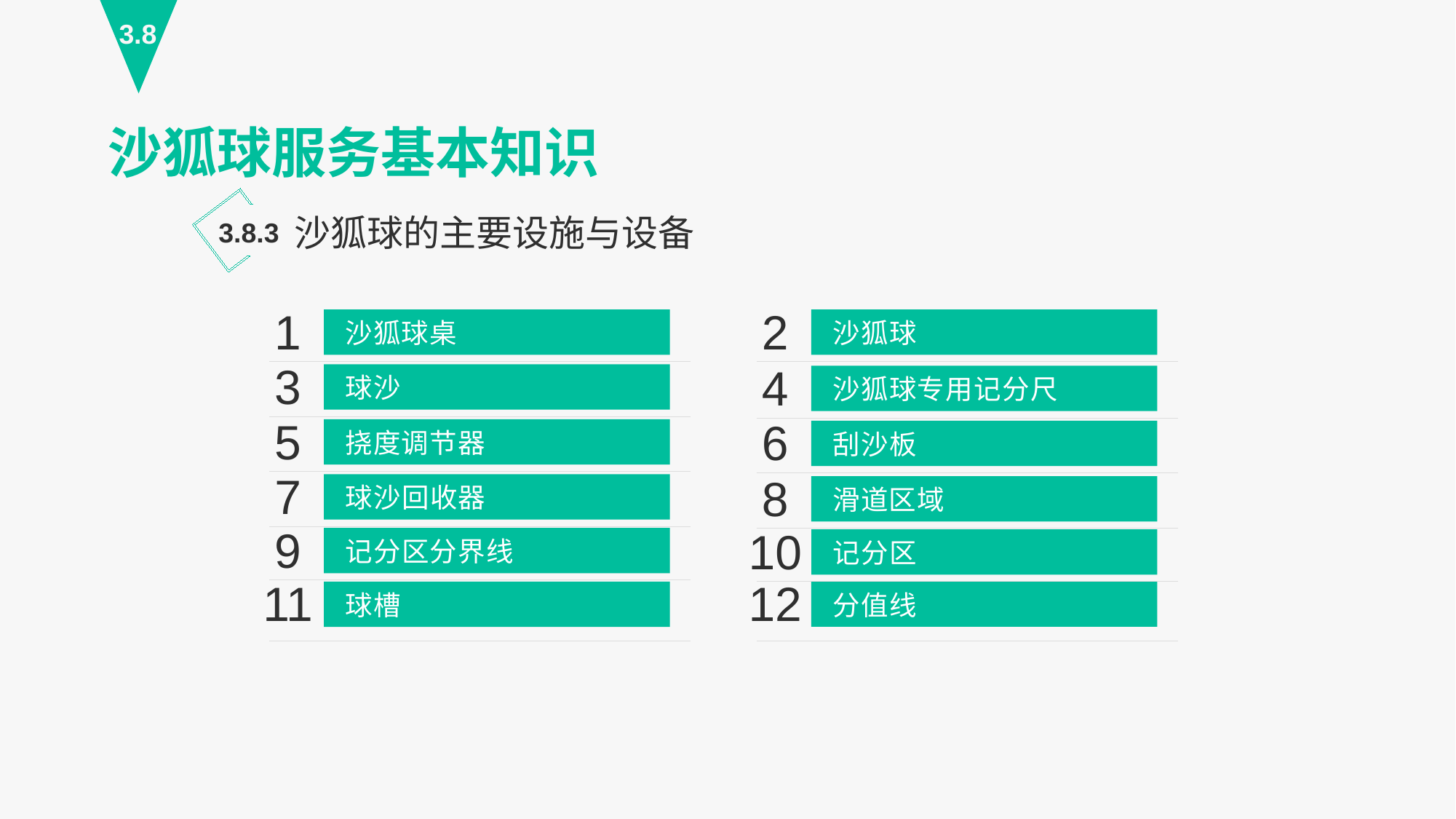

3.8
沙狐球服务基本知识

沙狐球的主要设施与设备
3.8.3
1
沙狐球桌
2
沙狐球
3
球沙
4
沙狐球专用记分尺
5
挠度调节器
6
刮沙板
7
球沙回收器
8
滑道区域
9
记分区分界线
12
11
分值线
球槽
10
记分区